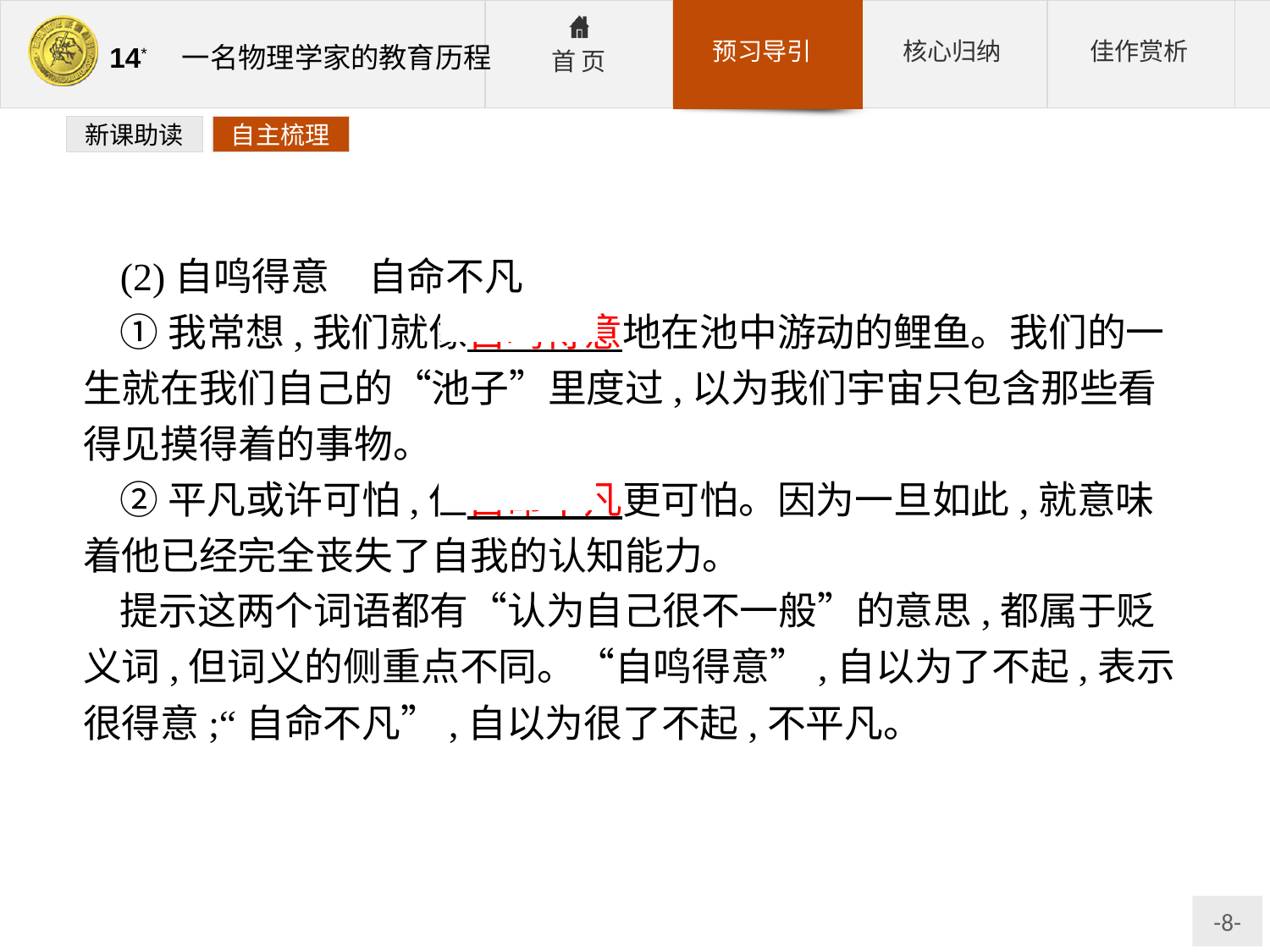

新课助读
自主梳理
(2)自鸣得意　自命不凡
①我常想,我们就像自鸣得意地在池中游动的鲤鱼。我们的一生就在我们自己的“池子”里度过,以为我们宇宙只包含那些看得见摸得着的事物。
②平凡或许可怕,但自命不凡更可怕。因为一旦如此,就意味着他已经完全丧失了自我的认知能力。
提示这两个词语都有“认为自己很不一般”的意思,都属于贬义词,但词义的侧重点不同。“自鸣得意”,自以为了不起,表示很得意;“自命不凡”,自以为很了不起,不平凡。